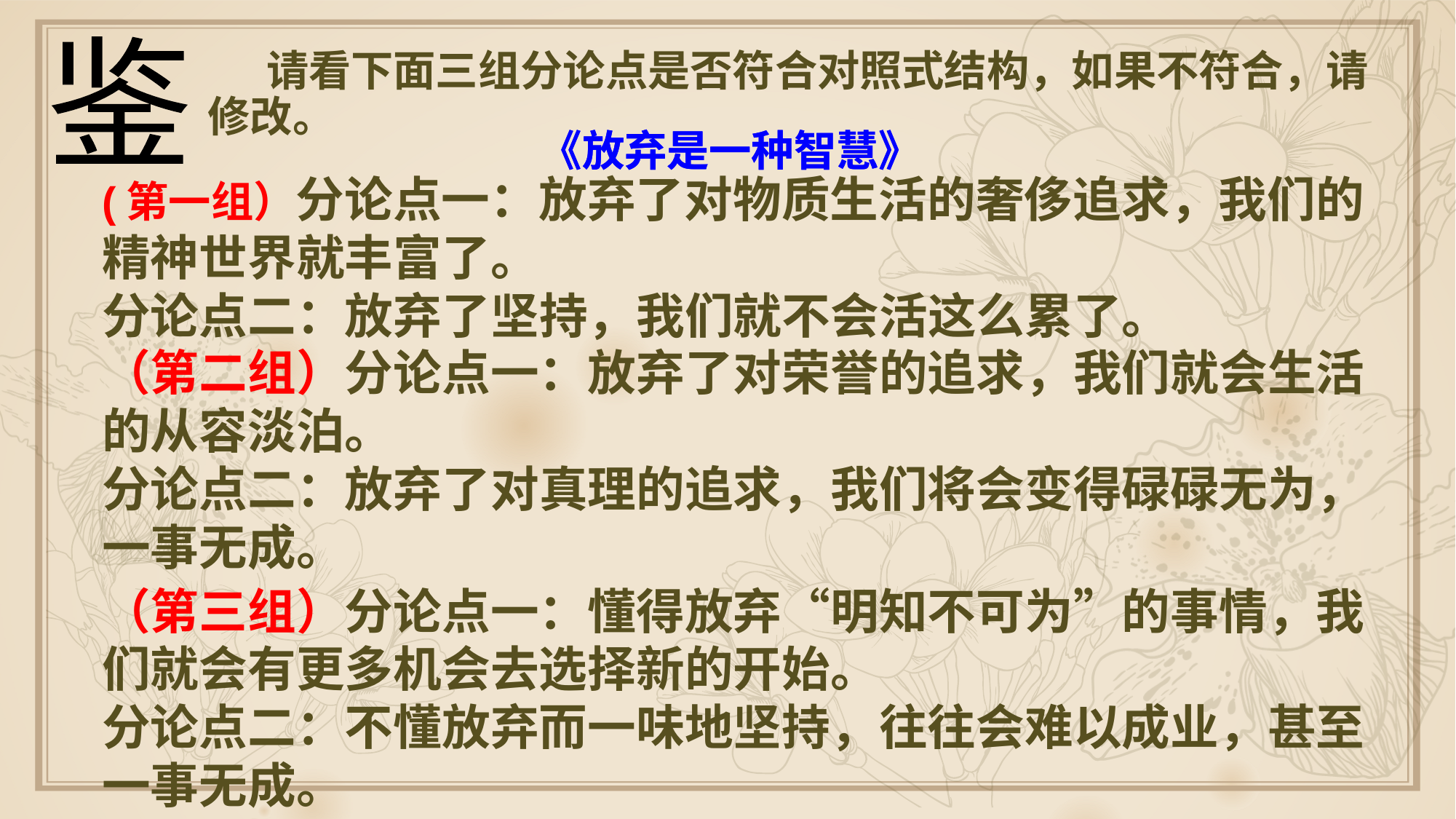

鉴
        请看下面三组分论点是否符合对照式结构，如果不符合，请修改。
《放弃是一种智慧》
《放弃是一种智慧》
(第一组）分论点一：放弃了对物质生活的奢侈追求，我们的精神世界就丰富了。
分论点二：放弃了坚持，我们就不会活这么累了。
（第二组）分论点一：放弃了对荣誉的追求，我们就会生活的从容淡泊。
分论点二：放弃了对真理的追求，我们将会变得碌碌无为，一事无成。
（第三组）分论点一：懂得放弃“明知不可为”的事情，我们就会有更多机会去选择新的开始。
分论点二：不懂放弃而一味地坚持，往往会难以成业，甚至一事无成。